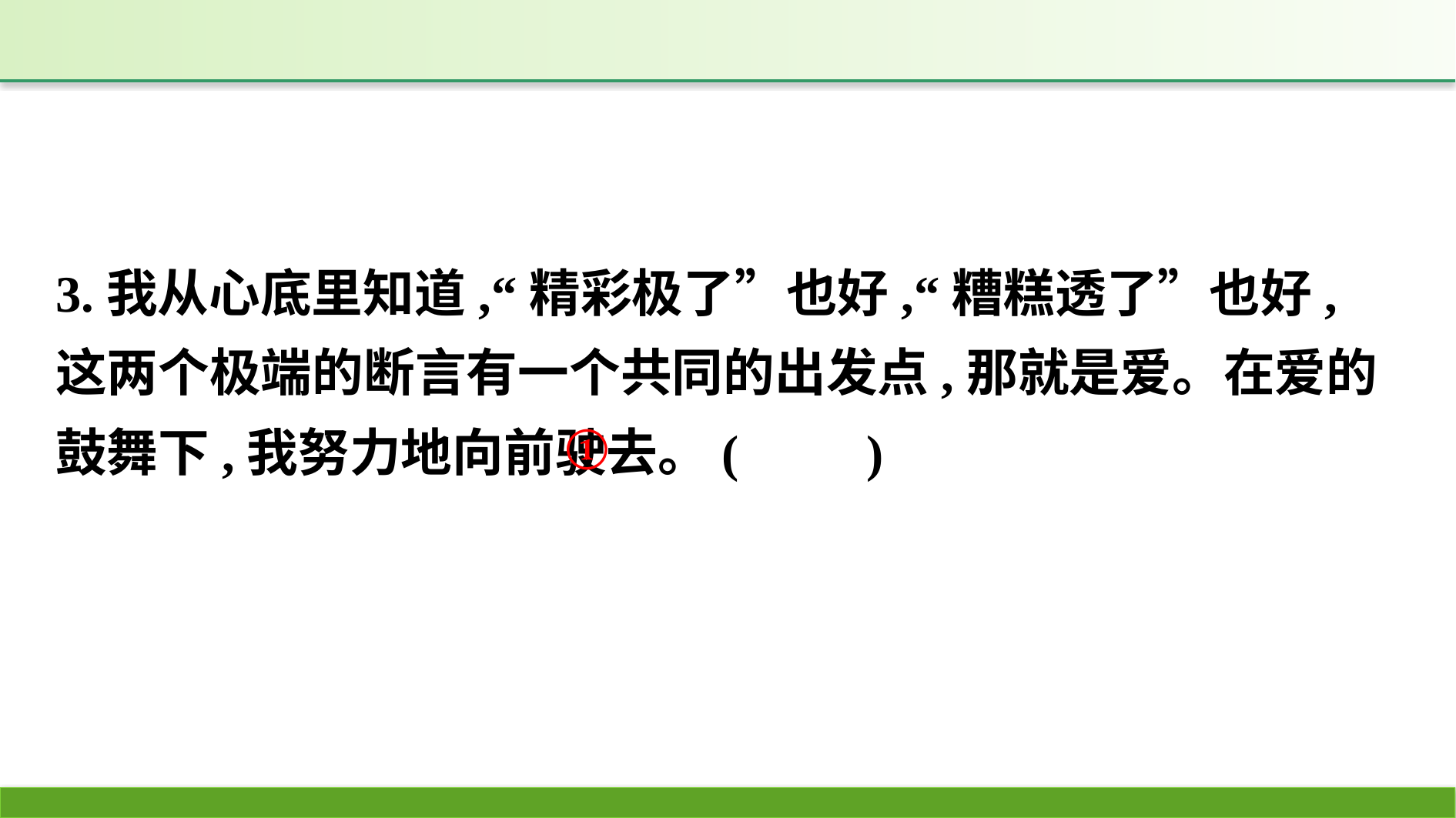

3.我从心底里知道,“精彩极了”也好,“糟糕透了”也好,这两个极端的断言有一个共同的出发点,那就是爱。在爱的鼓舞下,我努力地向前驶去。(　　)
①